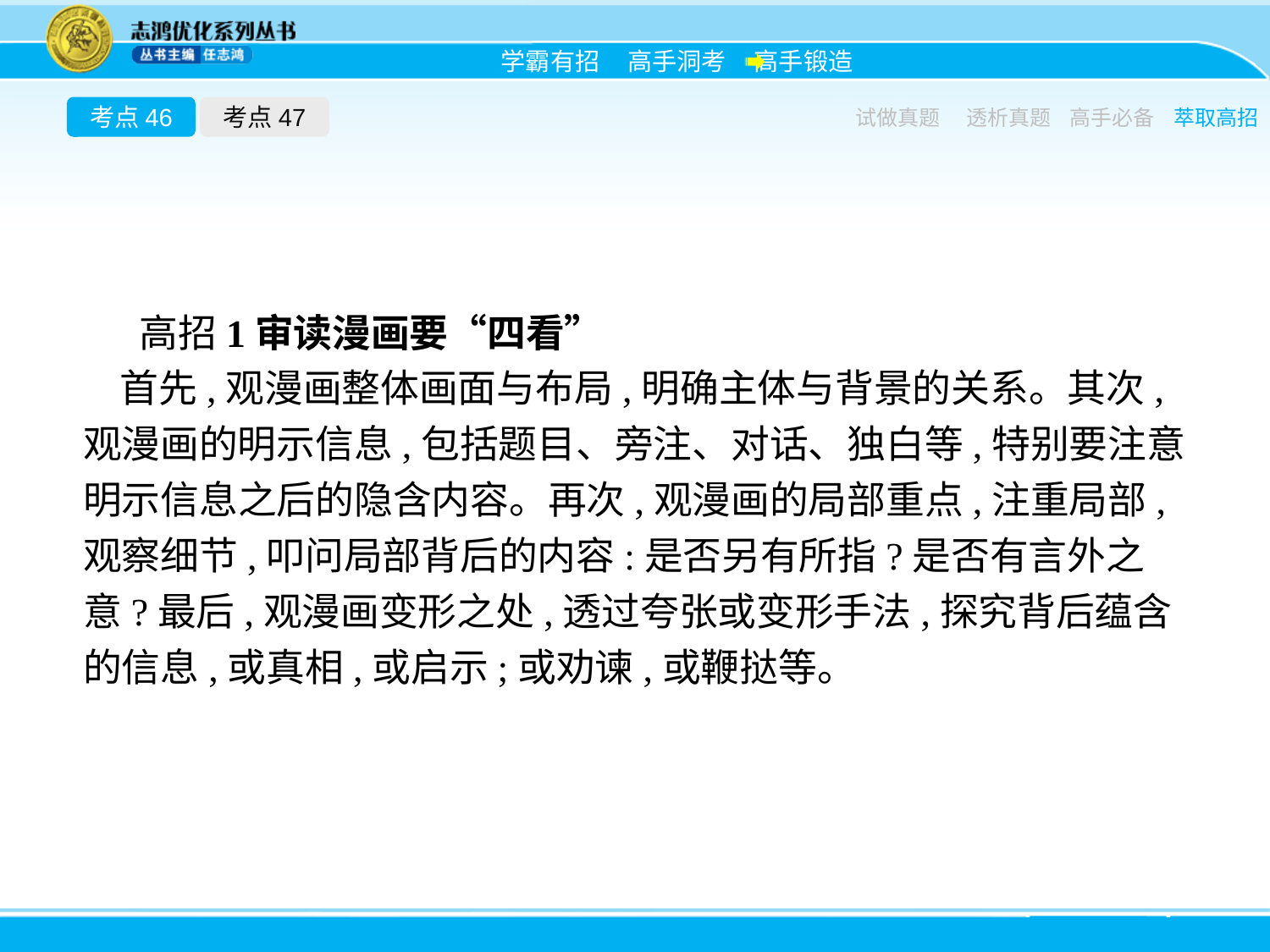

考点46
考点47
试做真题
透析真题
高手必备
萃取高招
高招1审读漫画要“四看”
首先,观漫画整体画面与布局,明确主体与背景的关系。其次,观漫画的明示信息,包括题目、旁注、对话、独白等,特别要注意明示信息之后的隐含内容。再次,观漫画的局部重点,注重局部,观察细节,叩问局部背后的内容:是否另有所指?是否有言外之意?最后,观漫画变形之处,透过夸张或变形手法,探究背后蕴含的信息,或真相,或启示;或劝谏,或鞭挞等。